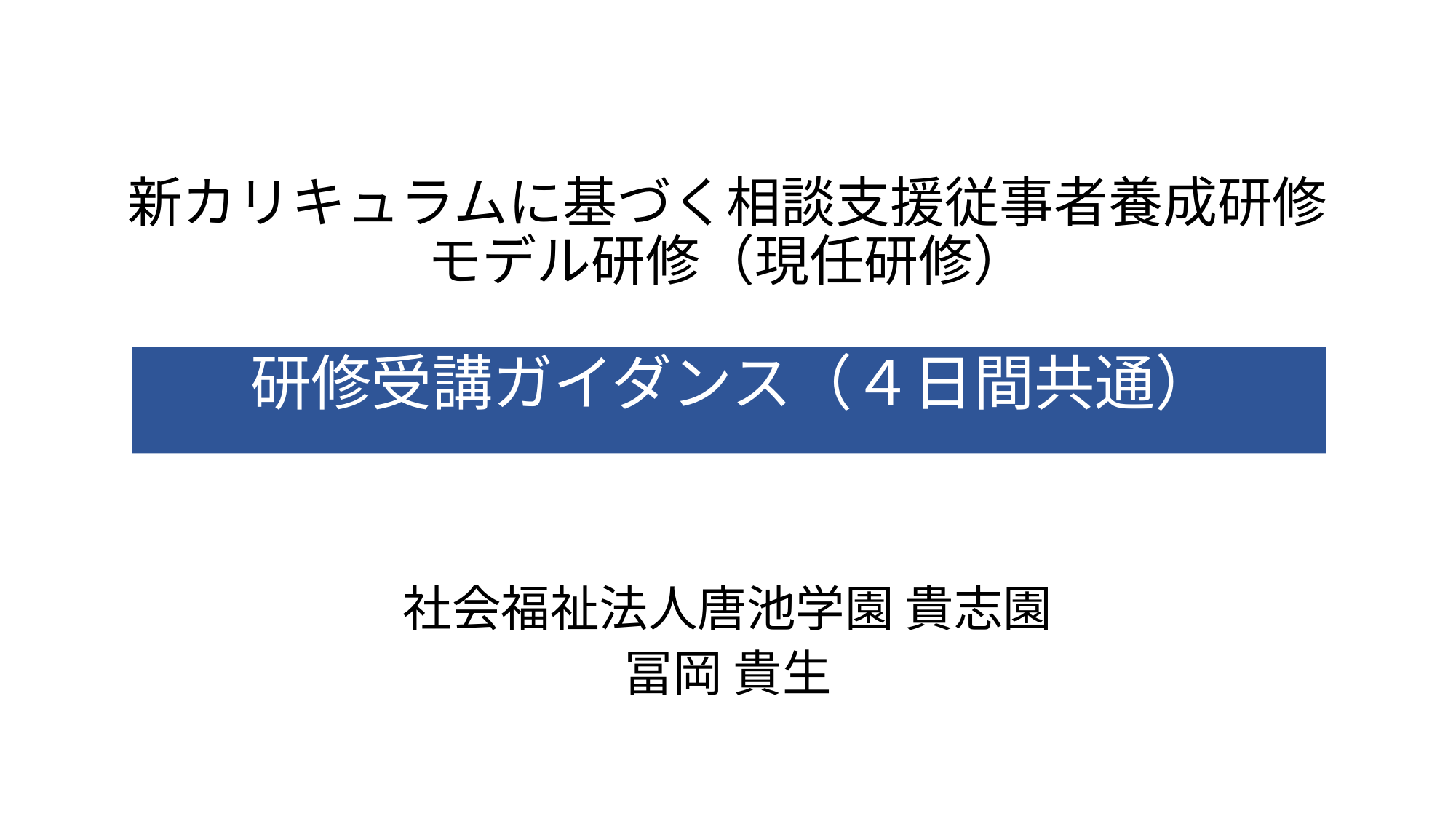

# 新カリキュラムに基づく相談支援従事者養成研修 モデル研修（現任研修）
研修受講ガイダンス（４日間共通）
社会福祉法人唐池学園 貴志園
冨岡 貴生